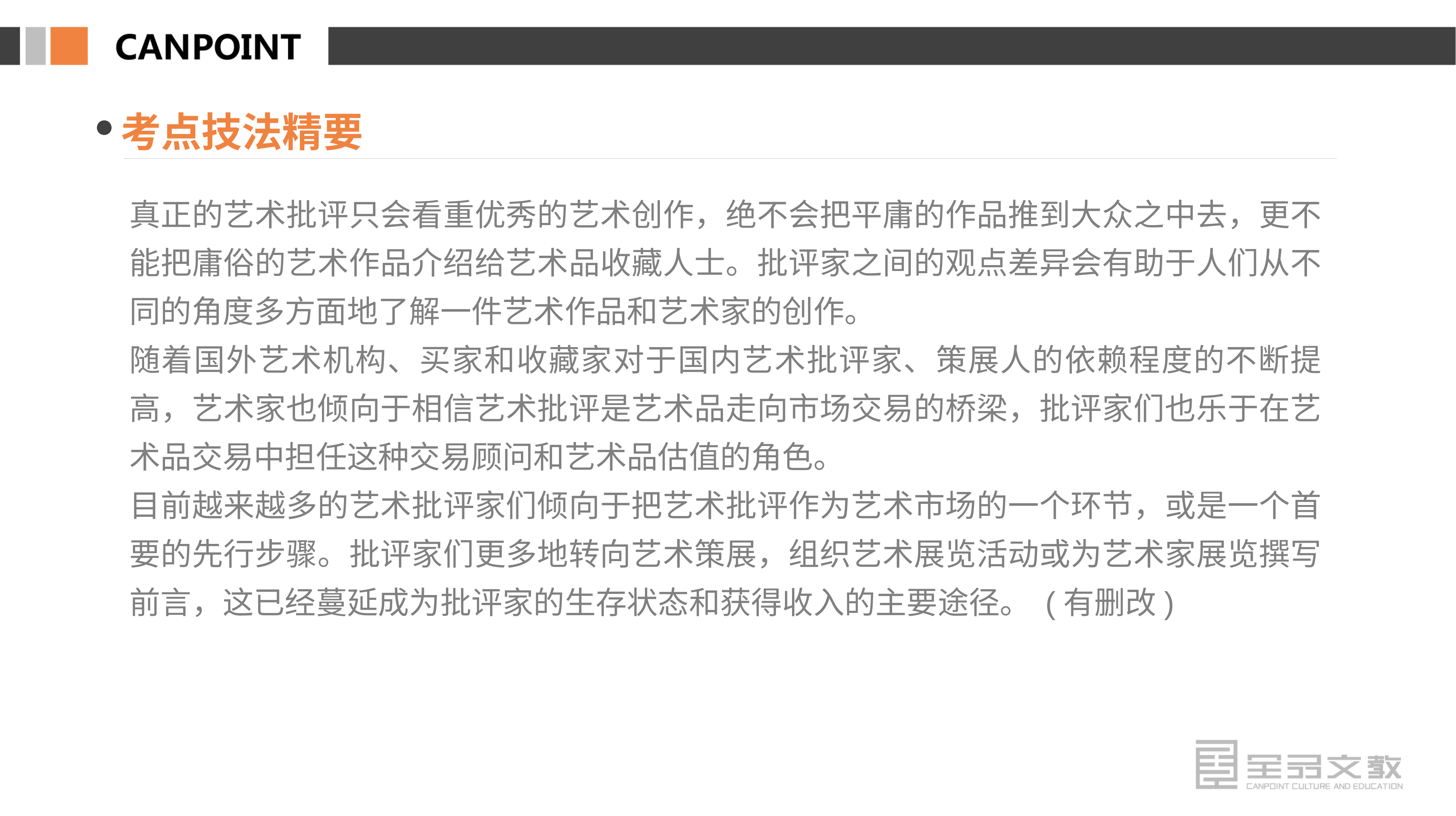

考点技法精要

真正的艺术批评只会看重优秀的艺术创作，绝不会把平庸的作品推到大众之中去，更不能把庸俗的艺术作品介绍给艺术品收藏人士。批评家之间的观点差异会有助于人们从不同的角度多方面地了解一件艺术作品和艺术家的创作。
随着国外艺术机构、买家和收藏家对于国内艺术批评家、策展人的依赖程度的不断提高，艺术家也倾向于相信艺术批评是艺术品走向市场交易的桥梁，批评家们也乐于在艺术品交易中担任这种交易顾问和艺术品估值的角色。
目前越来越多的艺术批评家们倾向于把艺术批评作为艺术市场的一个环节，或是一个首要的先行步骤。批评家们更多地转向艺术策展，组织艺术展览活动或为艺术家展览撰写前言，这已经蔓延成为批评家的生存状态和获得收入的主要途径。 (有删改)